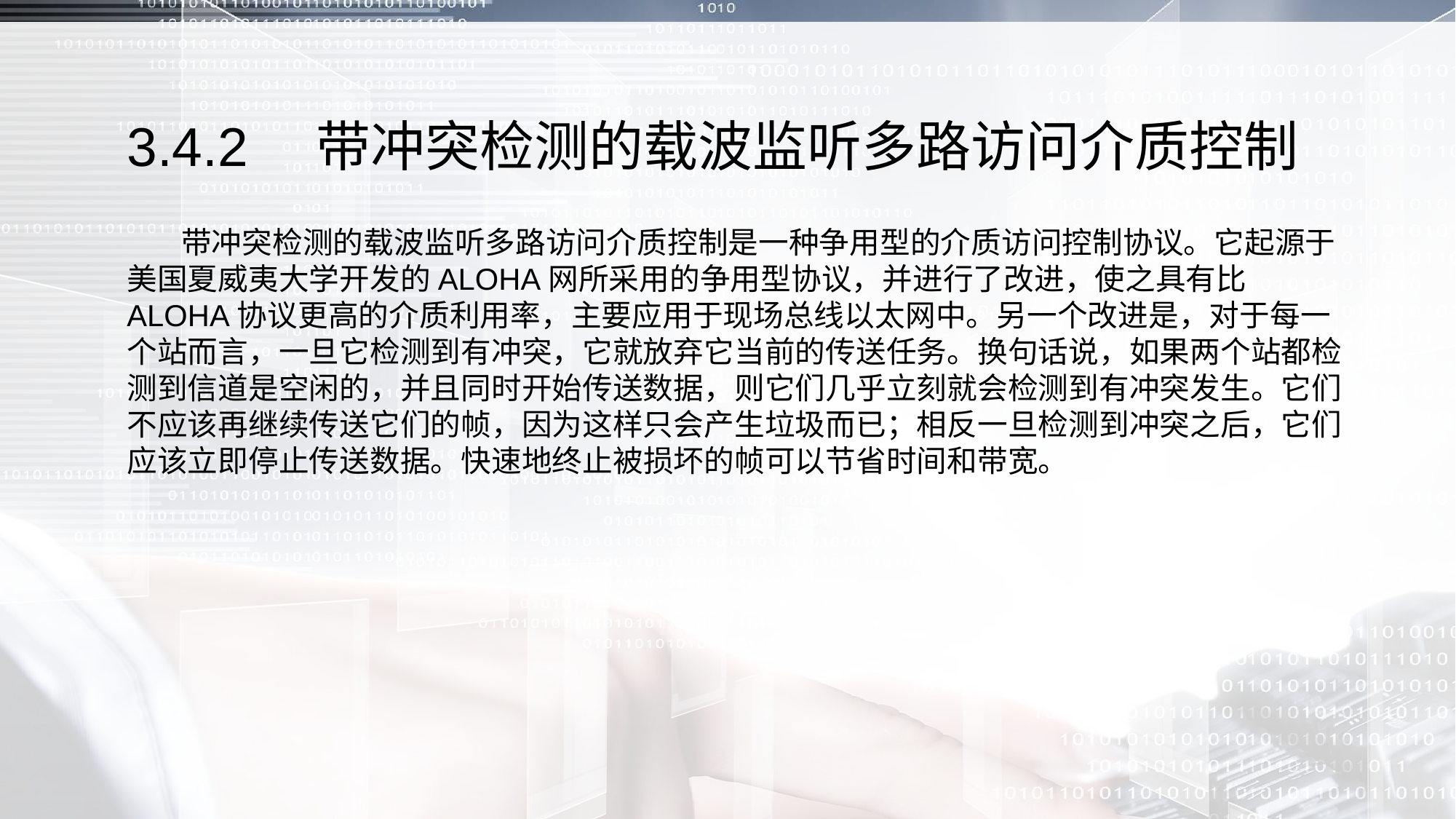

# 3.4.2　带冲突检测的载波监听多路访问介质控制
       带冲突检测的载波监听多路访问介质控制是一种争用型的介质访问控制协议。它起源于美国夏威夷大学开发的ALOHA网所采用的争用型协议，并进行了改进，使之具有比ALOHA协议更高的介质利用率，主要应用于现场总线以太网中。另一个改进是，对于每一个站而言，一旦它检测到有冲突，它就放弃它当前的传送任务。换句话说，如果两个站都检测到信道是空闲的，并且同时开始传送数据，则它们几乎立刻就会检测到有冲突发生。它们不应该再继续传送它们的帧，因为这样只会产生垃圾而已；相反一旦检测到冲突之后，它们应该立即停止传送数据。快速地终止被损坏的帧可以节省时间和带宽。